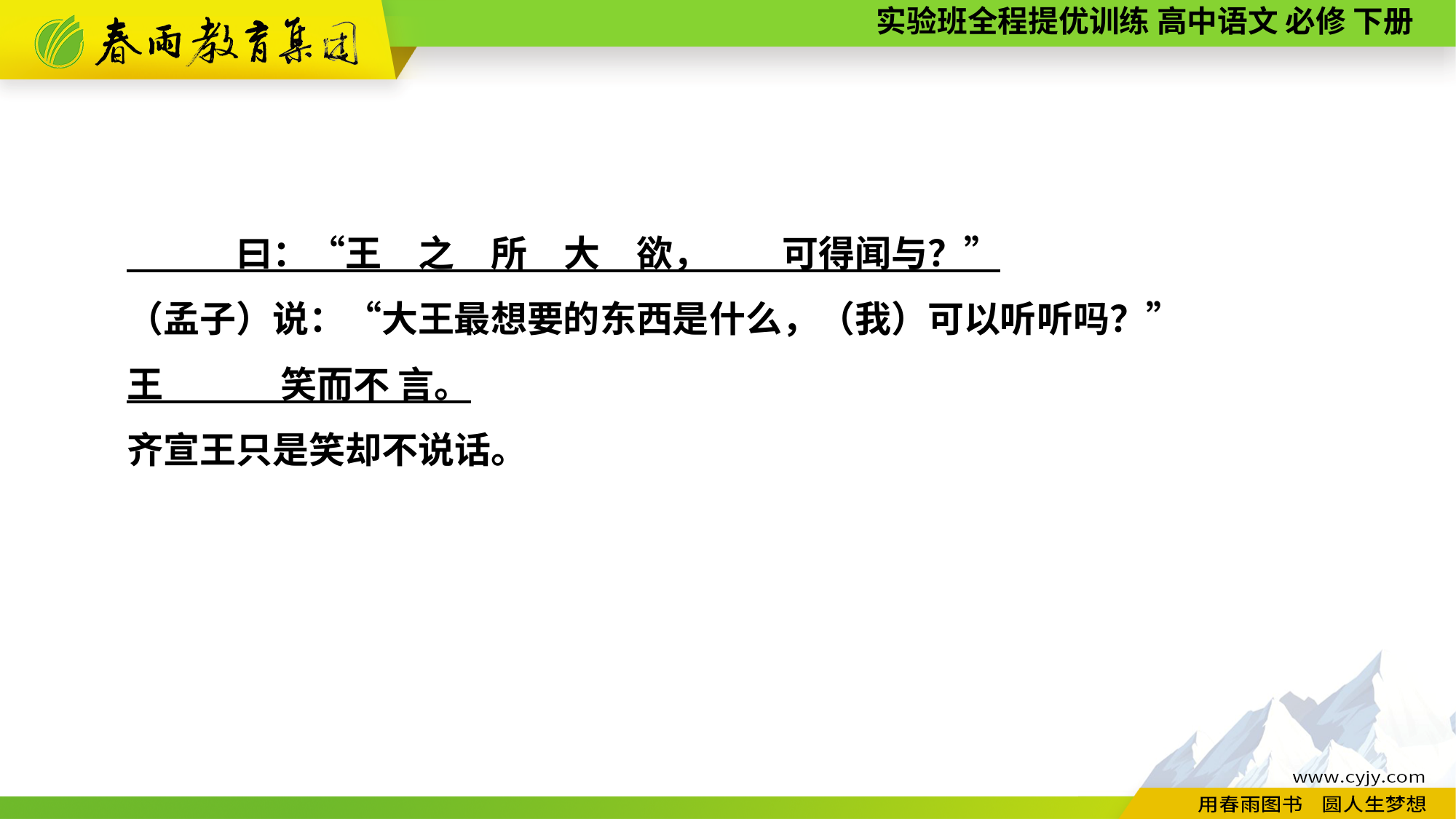

曰：“王　之　所　大　欲，　　可得闻与？”
　　（孟子）说：“大王最想要的东西是什么，（我）可以听听吗？”
　　王　　　 笑而不 言。
　　齐宣王只是笑却不说话。